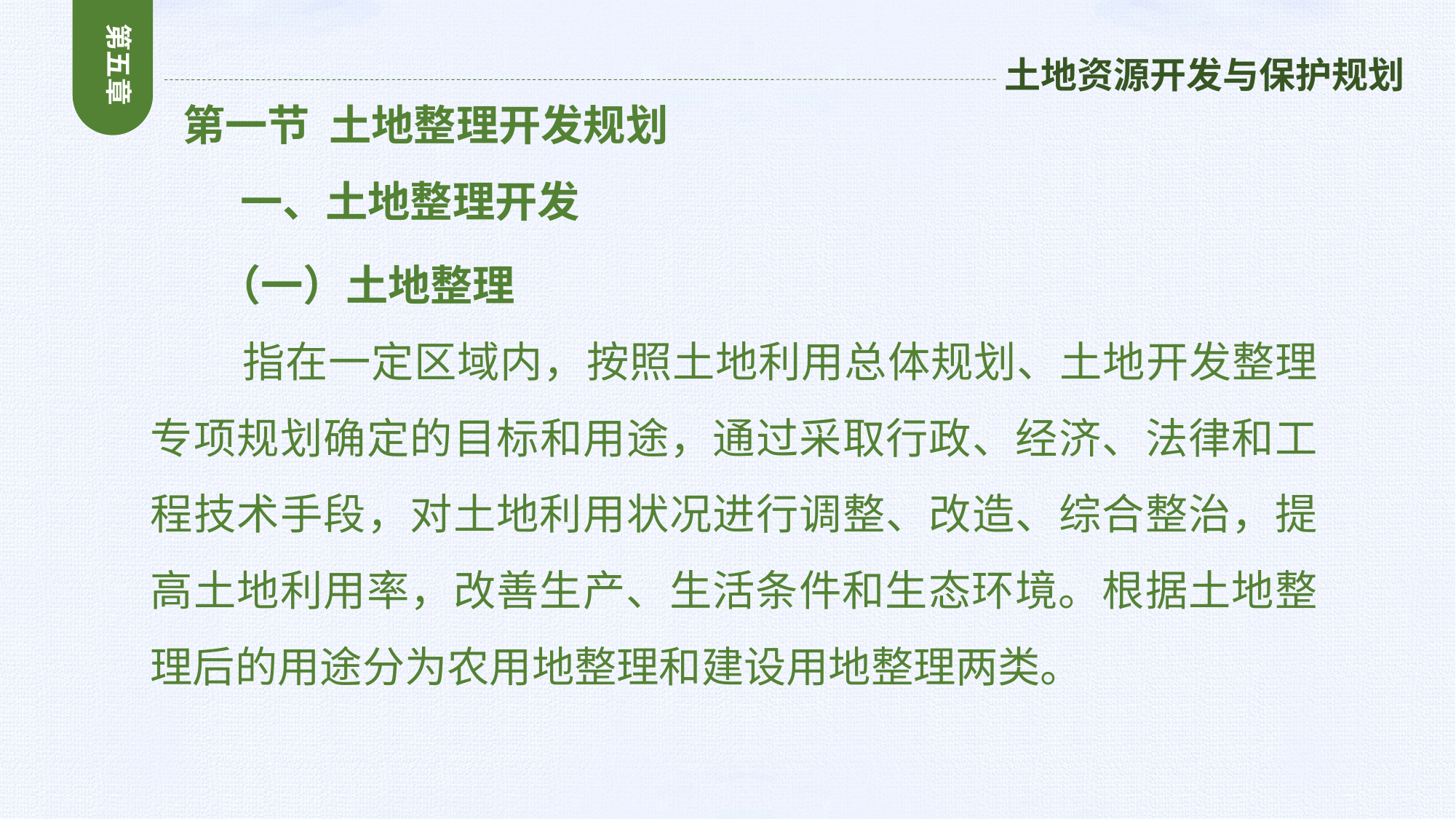

第五章
土地资源开发与保护规划
 第一节  土地整理开发规划
       一、土地整理开发

      （一）土地整理
        指在一定区域内，按照土地利用总体规划、土地开发整理专项规划确定的目标和用途，通过采取行政、经济、法律和工程技术手段，对土地利用状况进行调整、改造、综合整治，提高土地利用率，改善生产、生活条件和生态环境。根据土地整理后的用途分为农用地整理和建设用地整理两类。